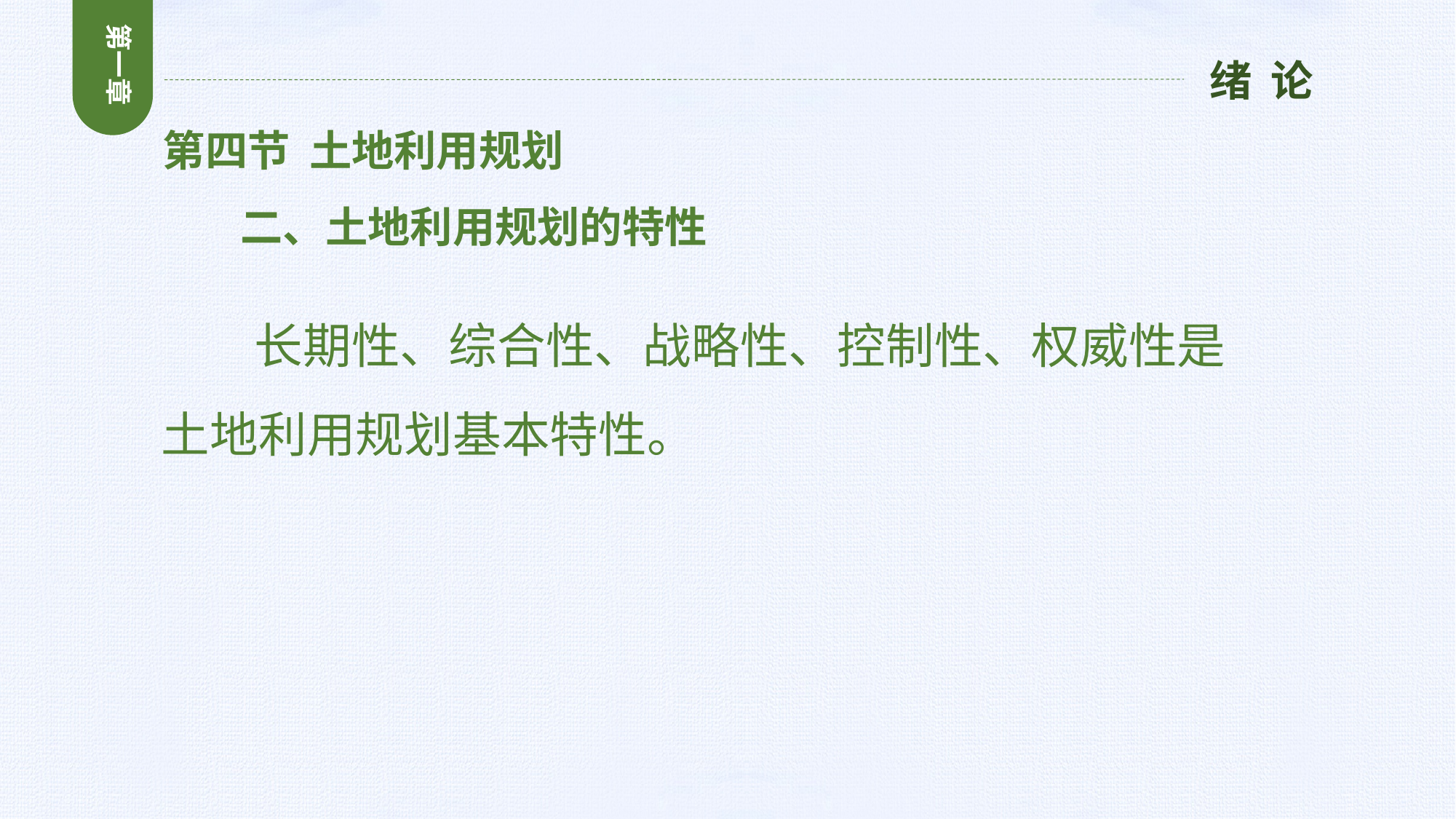

第一章
绪  论
第四节  土地利用规划
       二、土地利用规划的特性

       长期性、综合性、战略性、控制性、权威性是土地利用规划基本特性。